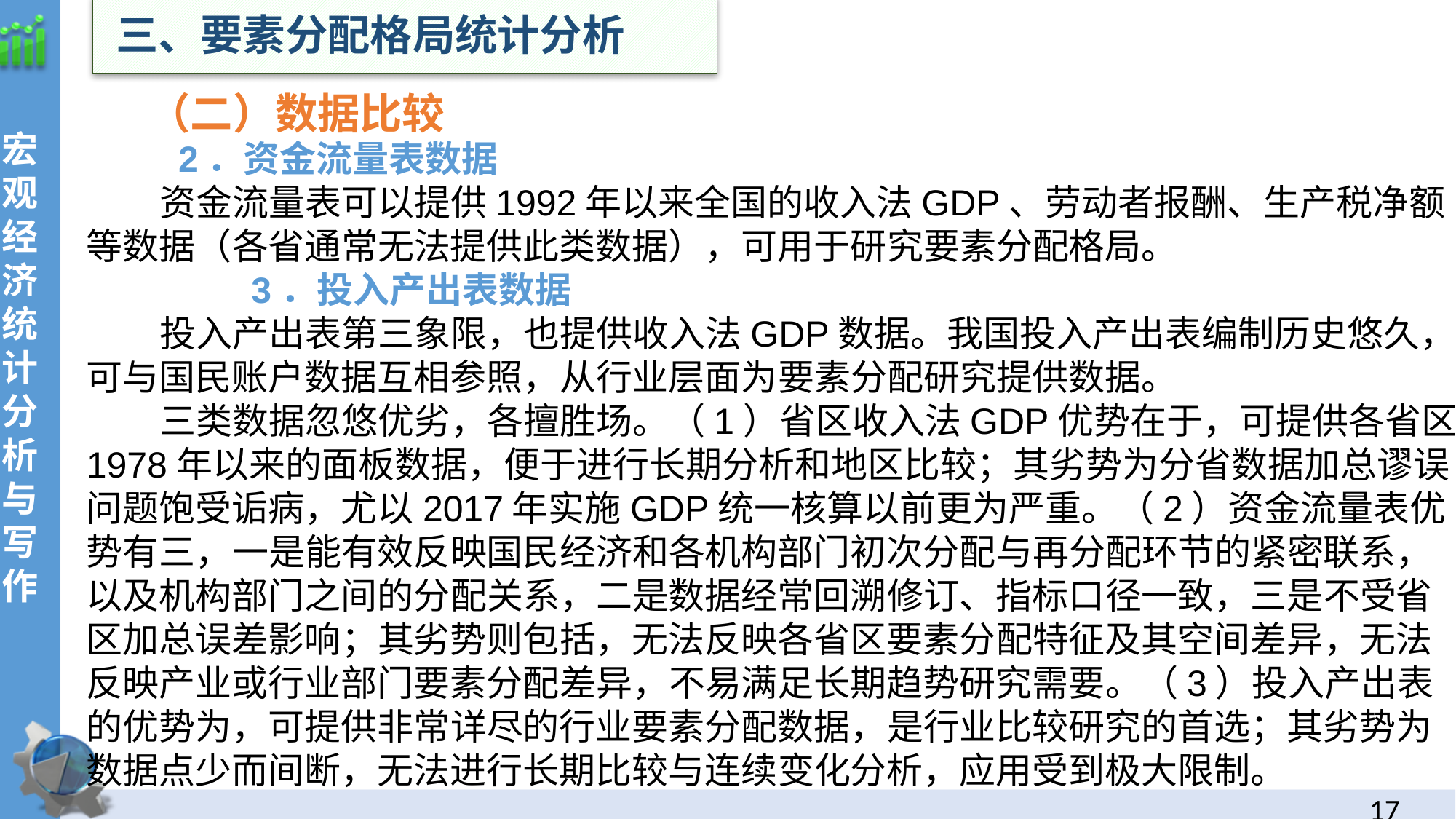

三、要素分配格局统计分析
（二）数据比较

宏观经济统计分析与写作
         2．资金流量表数据
资金流量表可以提供1992年以来全国的收入法GDP、劳动者报酬、生产税净额等数据（各省通常无法提供此类数据），可用于研究要素分配格局。
         3．投入产出表数据
投入产出表第三象限，也提供收入法GDP数据。我国投入产出表编制历史悠久，可与国民账户数据互相参照，从行业层面为要素分配研究提供数据。
三类数据忽悠优劣，各擅胜场。（1）省区收入法GDP优势在于，可提供各省区1978年以来的面板数据，便于进行长期分析和地区比较；其劣势为分省数据加总谬误问题饱受诟病，尤以2017年实施GDP统一核算以前更为严重。（2）资金流量表优势有三，一是能有效反映国民经济和各机构部门初次分配与再分配环节的紧密联系，以及机构部门之间的分配关系，二是数据经常回溯修订、指标口径一致，三是不受省区加总误差影响；其劣势则包括，无法反映各省区要素分配特征及其空间差异，无法反映产业或行业部门要素分配差异，不易满足长期趋势研究需要。（3）投入产出表的优势为，可提供非常详尽的行业要素分配数据，是行业比较研究的首选；其劣势为数据点少而间断，无法进行长期比较与连续变化分析，应用受到极大限制。

17